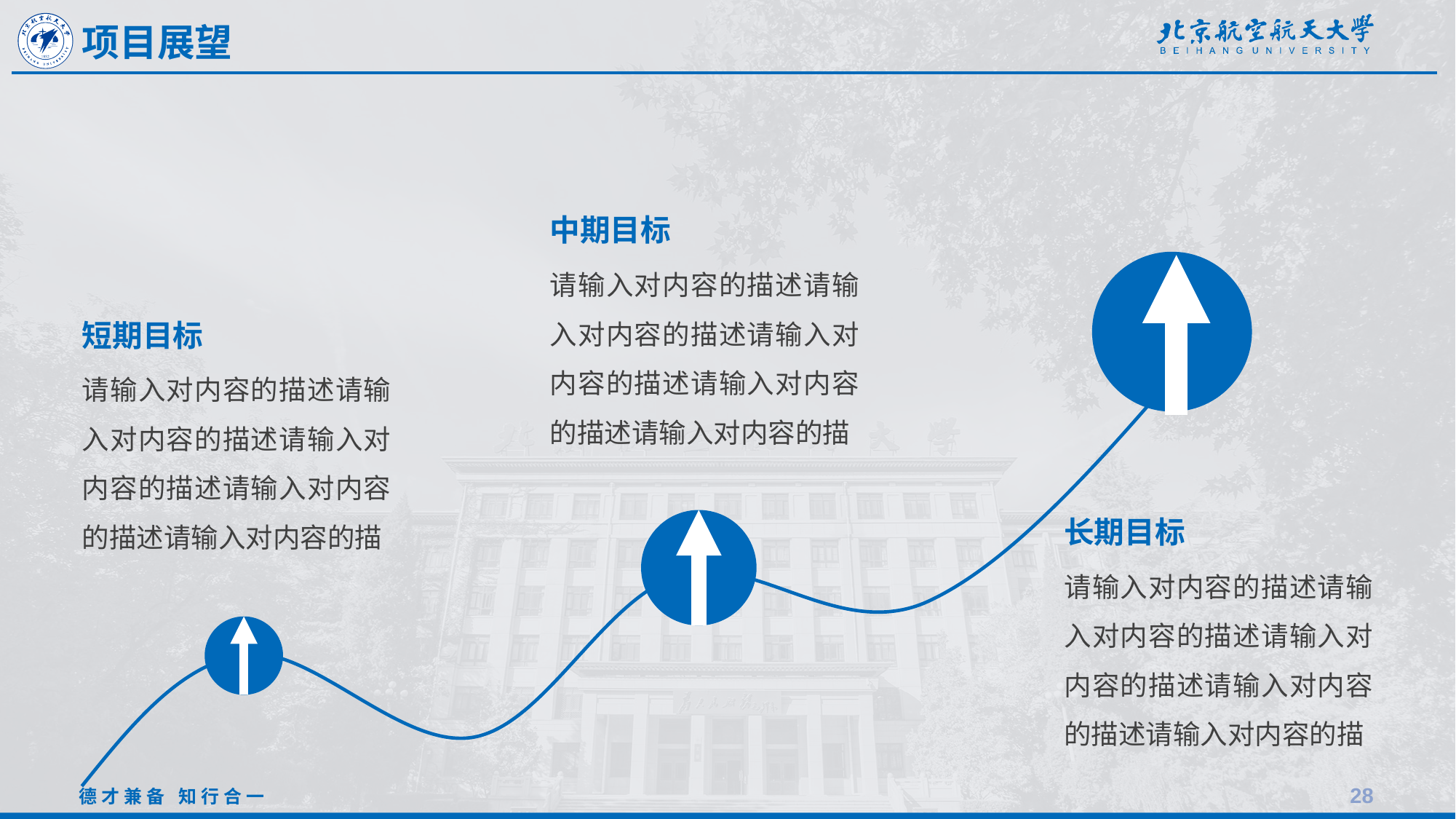

项目展望
中期目标
请输入对内容的描述请输入对内容的描述请输入对内容的描述请输入对内容的描述请输入对内容的描

短期目标
请输入对内容的描述请输入对内容的描述请输入对内容的描述请输入对内容的描述请输入对内容的描

长期目标
请输入对内容的描述请输入对内容的描述请输入对内容的描述请输入对内容的描述请输入对内容的描

28